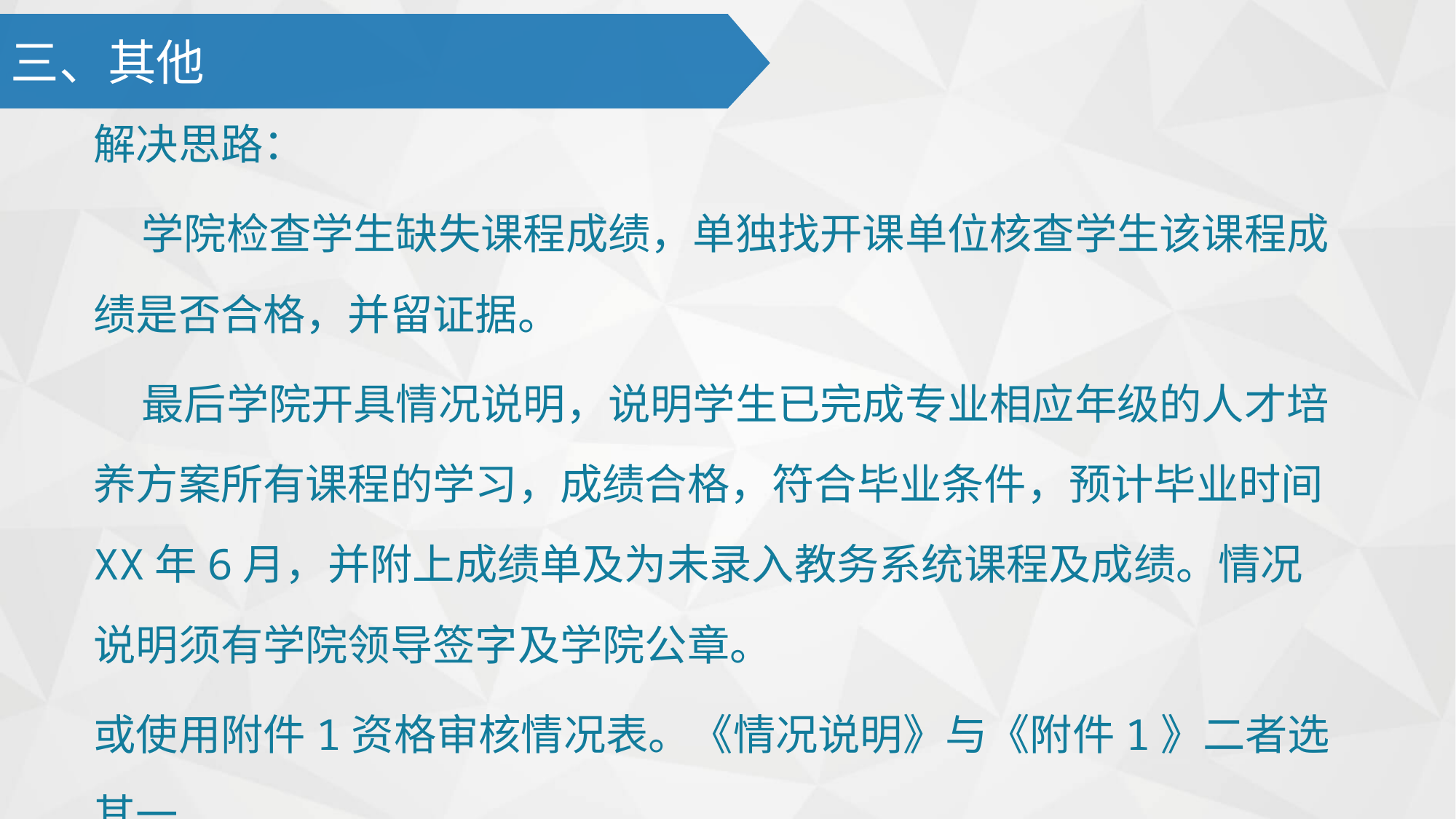

三、其他
解决思路：
    学院检查学生缺失课程成绩，单独找开课单位核查学生该课程成绩是否合格，并留证据。
    最后学院开具情况说明，说明学生已完成专业相应年级的人才培养方案所有课程的学习，成绩合格，符合毕业条件，预计毕业时间XX年6月，并附上成绩单及为未录入教务系统课程及成绩。情况说明须有学院领导签字及学院公章。
或使用附件1资格审核情况表。《情况说明》与《附件1》二者选其一。